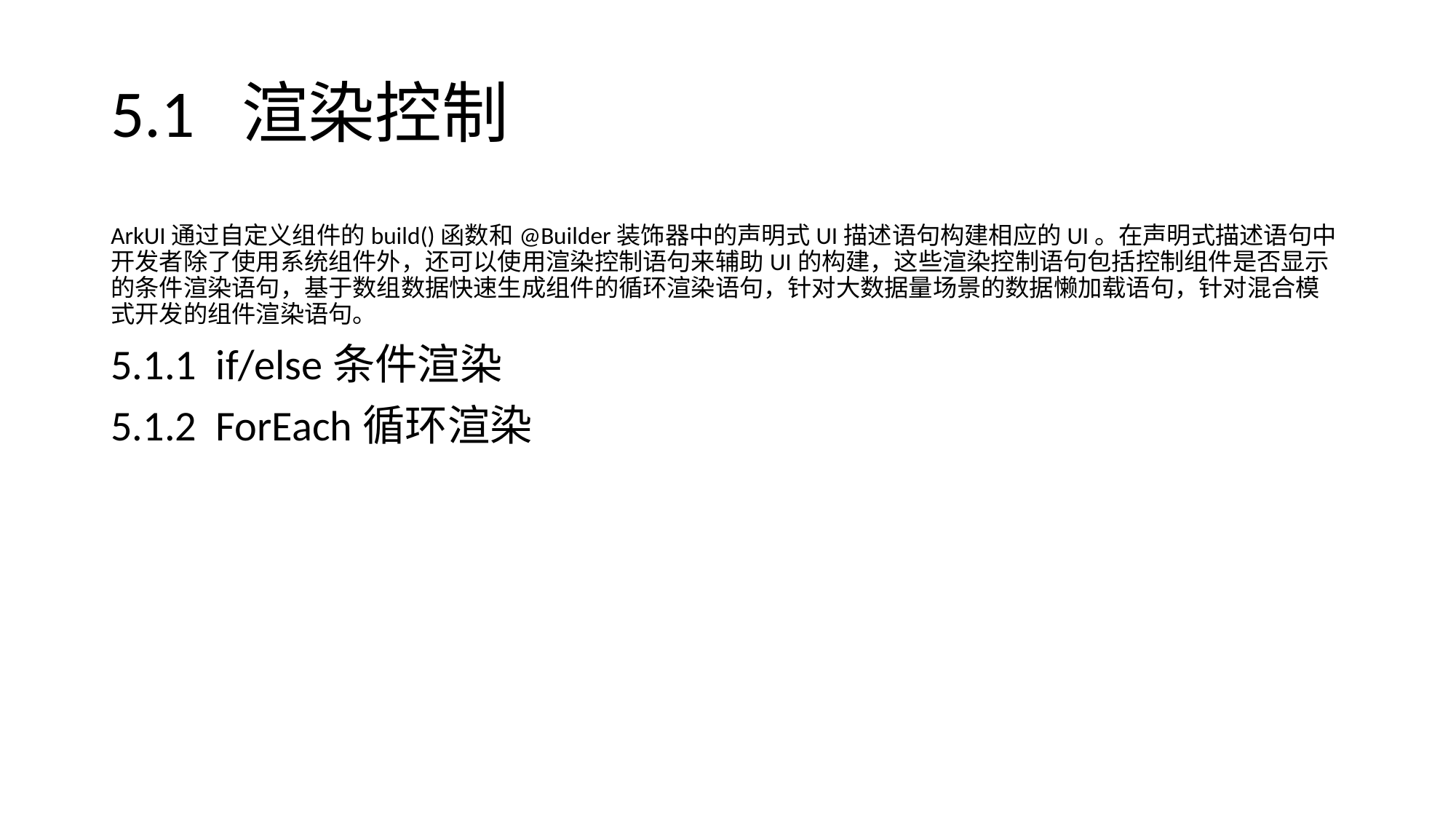

# 5.1  渲染控制
ArkUI通过自定义组件的build()函数和@Builder装饰器中的声明式UI描述语句构建相应的UI。在声明式描述语句中开发者除了使用系统组件外，还可以使用渲染控制语句来辅助UI的构建，这些渲染控制语句包括控制组件是否显示的条件渲染语句，基于数组数据快速生成组件的循环渲染语句，针对大数据量场景的数据懒加载语句，针对混合模式开发的组件渲染语句。
5.1.1  if/else条件渲染
5.1.2  ForEach循环渲染